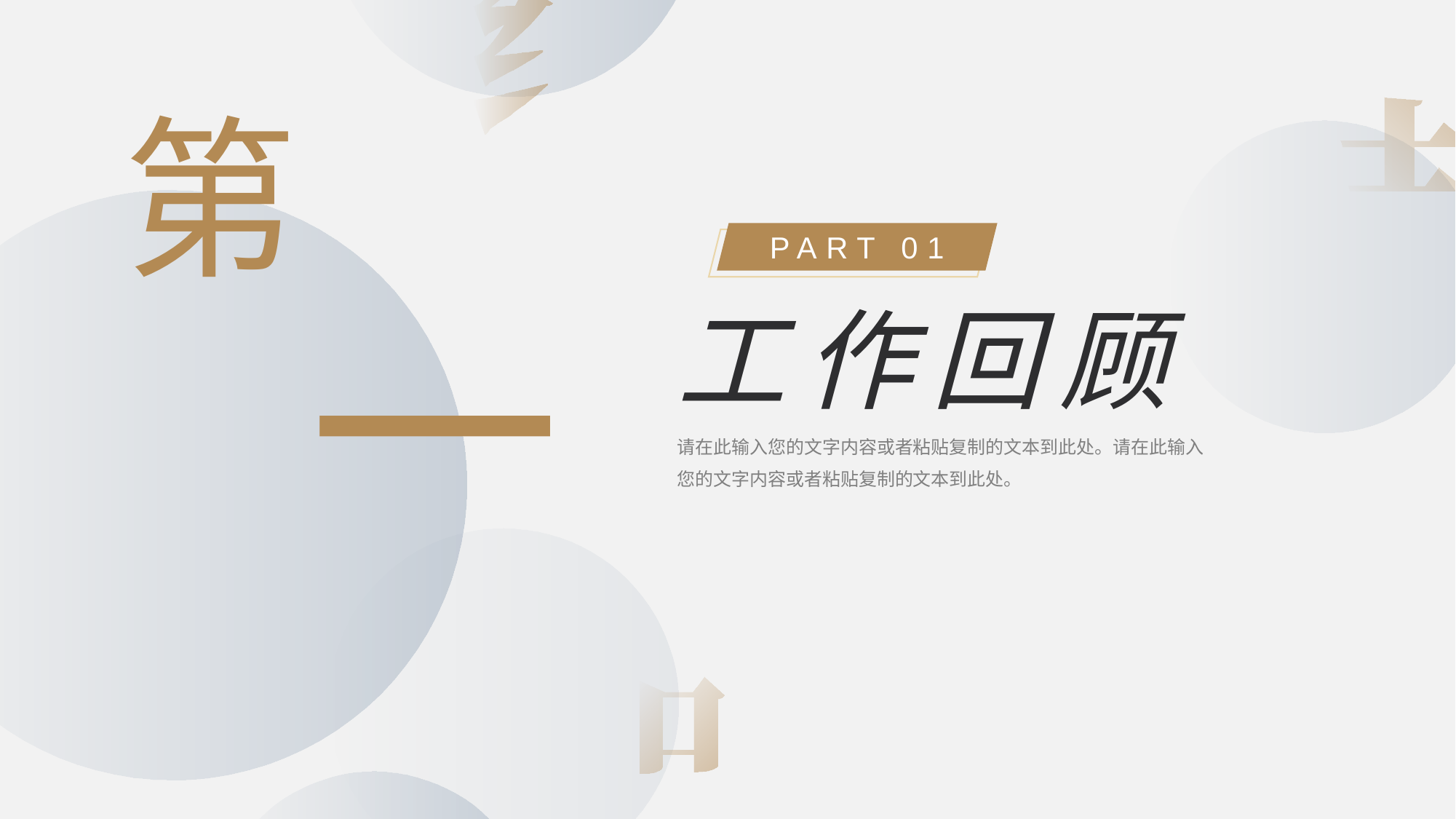

第

PART 01

一
工作回顾
请在此输入您的文字内容或者粘贴复制的文本到此处。请在此输入您的文字内容或者粘贴复制的文本到此处。